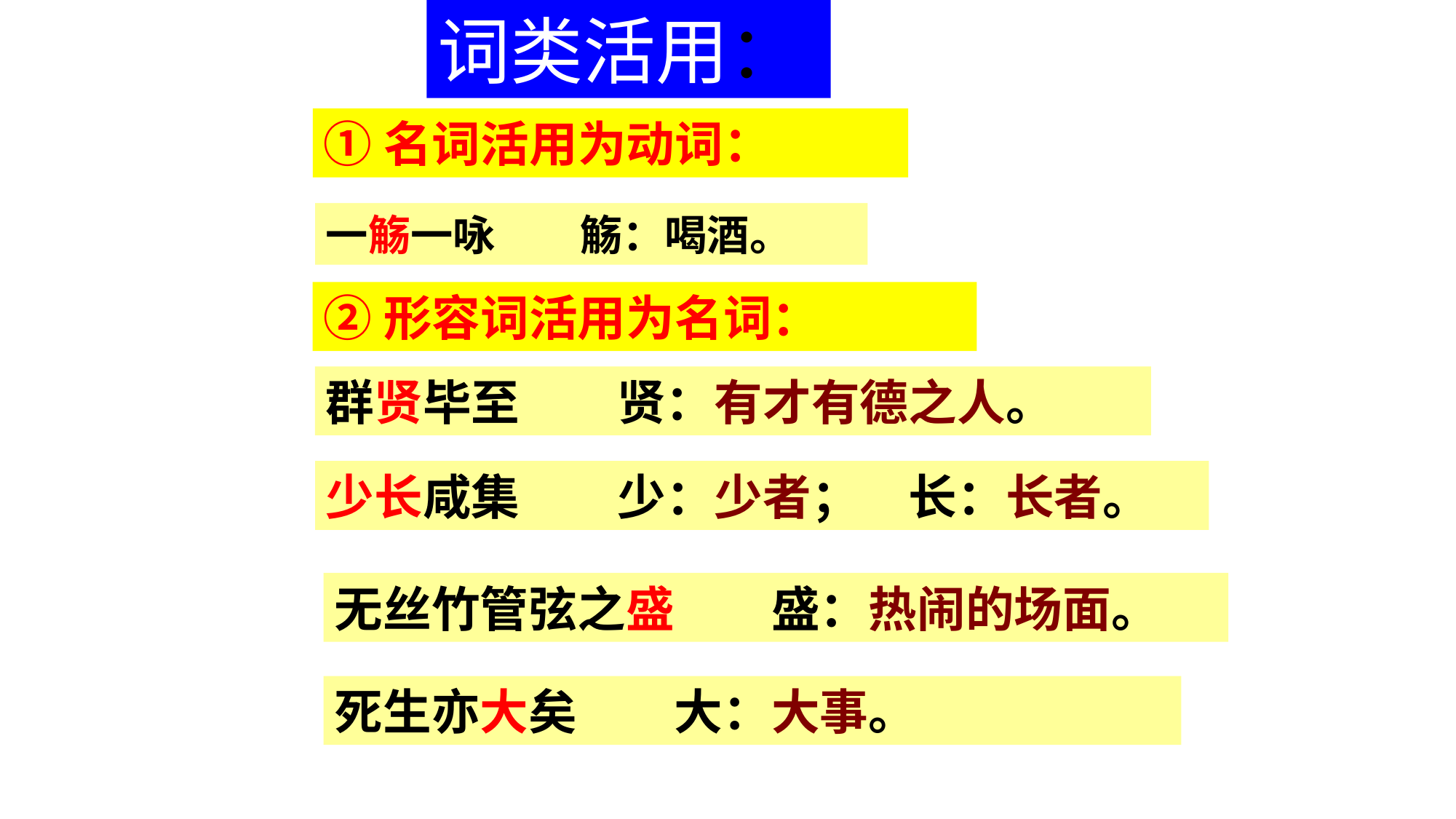

词类活用：
①名词活用为动词：
一觞一咏　　觞：喝酒。
②形容词活用为名词：
群贤毕至　　贤：有才有德之人。

少长咸集　　少：少者；　长：长者。

无丝竹管弦之盛　　盛：热闹的场面。
死生亦大矣　　大：大事。